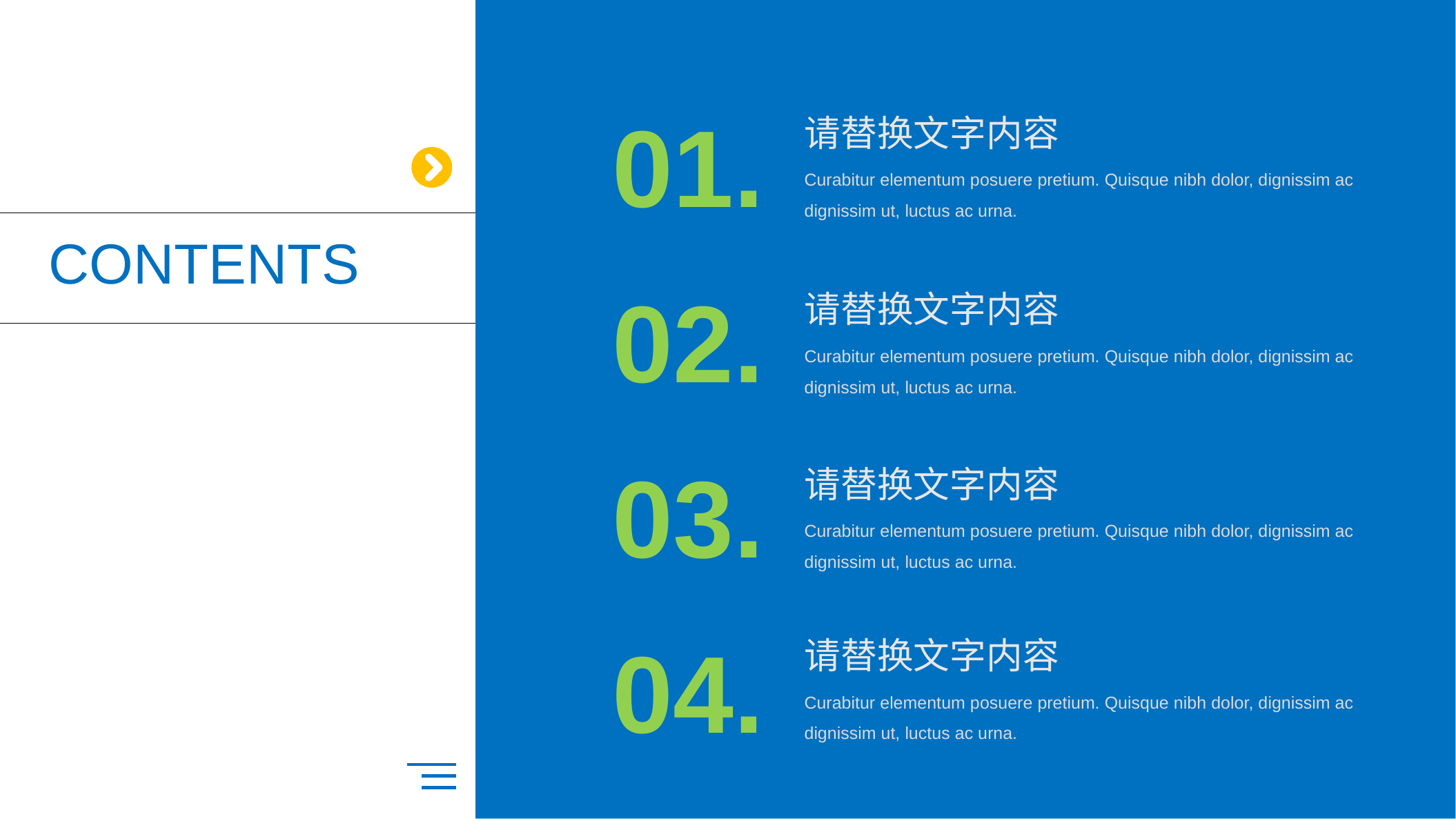

请替换文字内容
Curabitur elementum posuere pretium. Quisque nibh dolor, dignissim ac dignissim ut, luctus ac urna.
01.

CONTENTS
请替换文字内容
Curabitur elementum posuere pretium. Quisque nibh dolor, dignissim ac dignissim ut, luctus ac urna.
02.
请替换文字内容
Curabitur elementum posuere pretium. Quisque nibh dolor, dignissim ac dignissim ut, luctus ac urna.
03.
请替换文字内容
Curabitur elementum posuere pretium. Quisque nibh dolor, dignissim ac dignissim ut, luctus ac urna.
04.